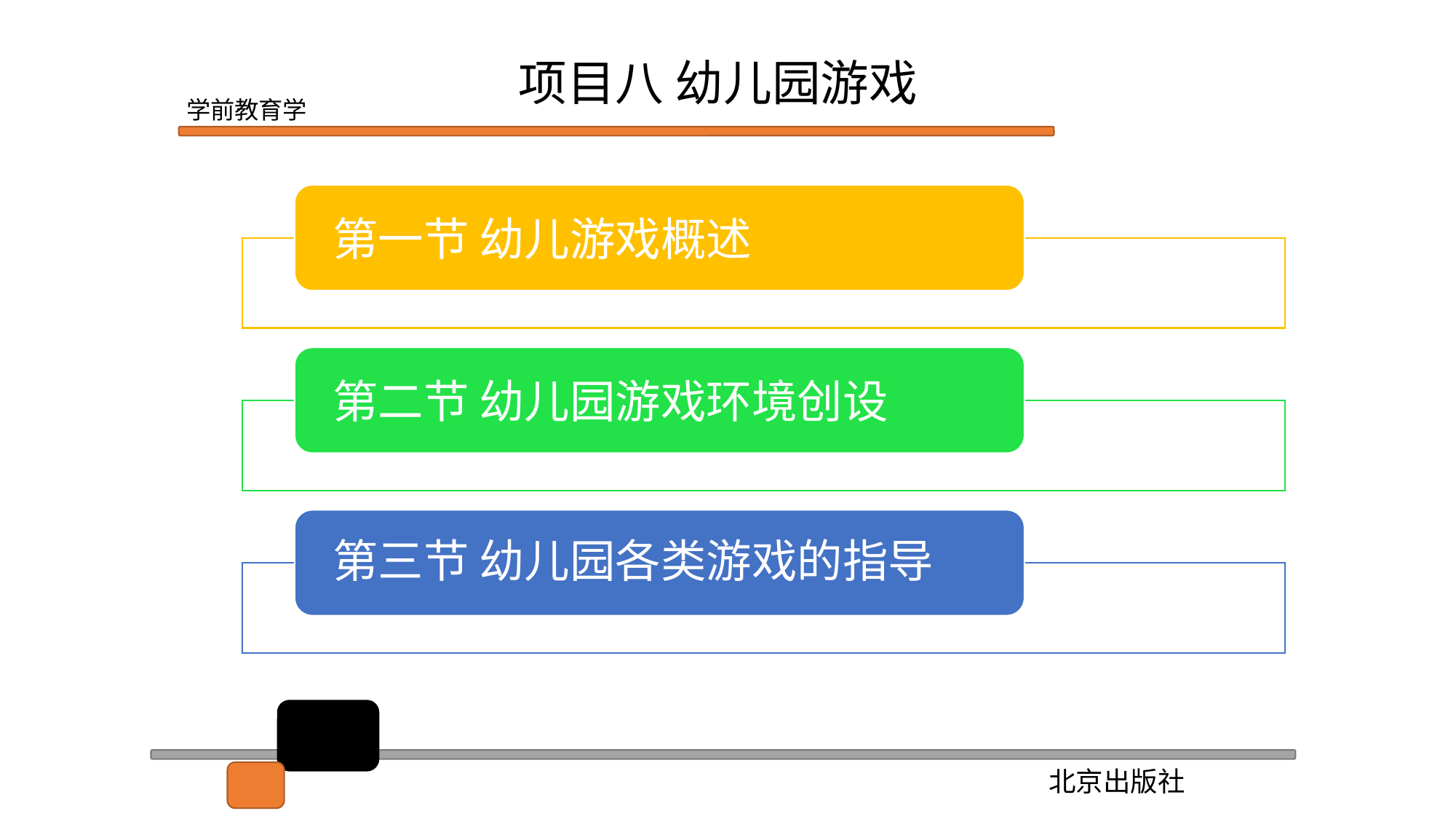

项目八 幼儿园游戏
第一节 幼儿游戏概述
第二节 幼儿园游戏环境创设
第三节 幼儿园各类游戏的指导